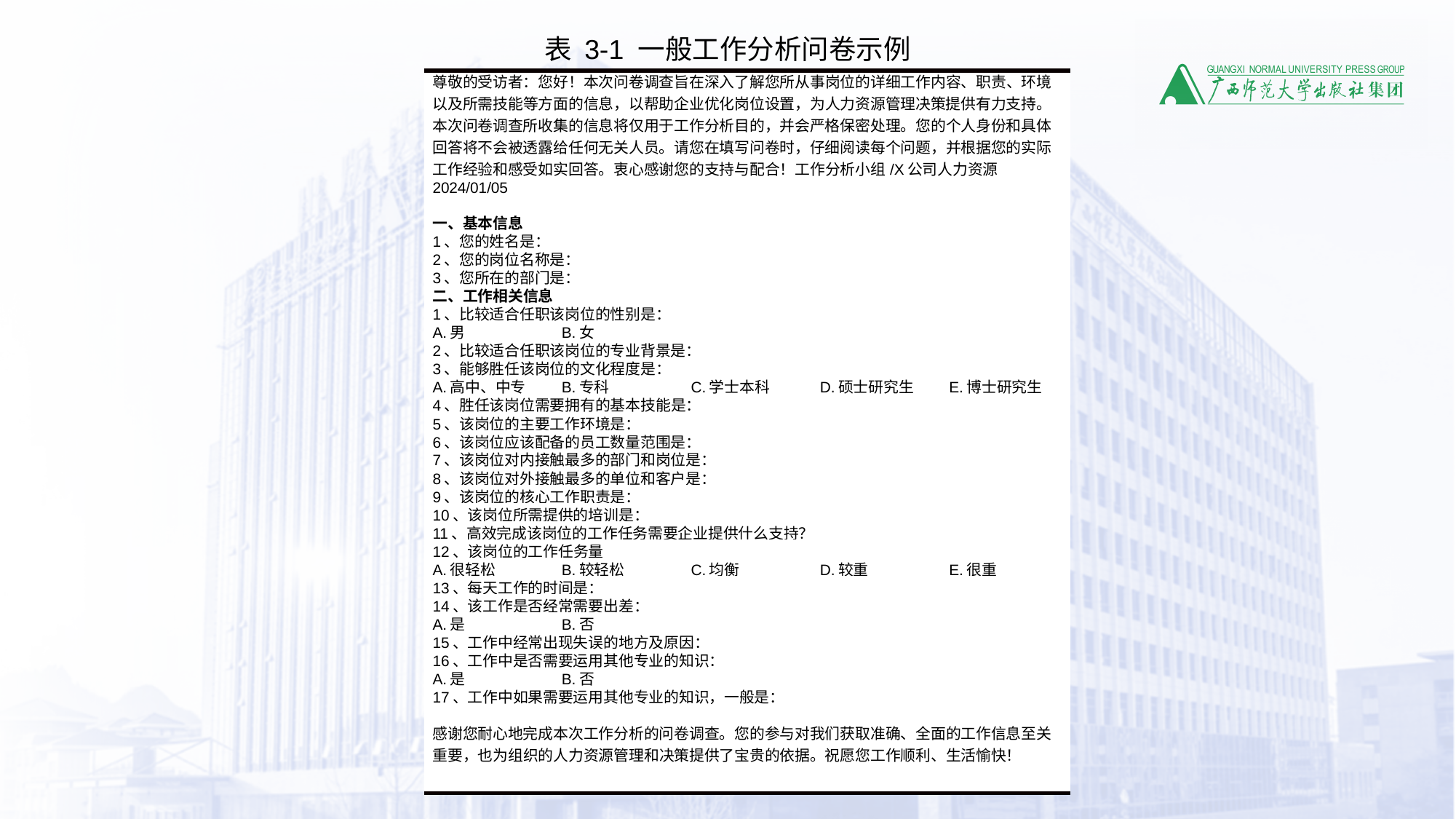

表 3-1 一般工作分析问卷示例
| 尊敬的受访者：您好！本次问卷调查旨在深入了解您所从事岗位的详细工作内容、职责、环境以及所需技能等方面的信息，以帮助企业优化岗位设置，为人力资源管理决策提供有力支持。本次问卷调查所收集的信息将仅用于工作分析目的，并会严格保密处理。您的个人身份和具体回答将不会被透露给任何无关人员。请您在填写问卷时，仔细阅读每个问题，并根据您的实际工作经验和感受如实回答。衷心感谢您的支持与配合！工作分析小组/X公司人力资源2024/01/05 |  |  |  |  |
| --- | --- | --- | --- | --- |
| 一、基本信息 |  |  |  |  |
| 1、您的姓名是： |  |  |  |  |
| 2、您的岗位名称是： |  |  |  |  |
| 3、您所在的部门是： |  |  |  |  |
| 二、工作相关信息 |  |  |  |  |
| 1、比较适合任职该岗位的性别是： |  |  |  |  |
| A.男 | B.女 |  |  |  |
| 2、比较适合任职该岗位的专业背景是： |  |  |  |  |
| 3、能够胜任该岗位的文化程度是： |  |  |  |  |
| A.高中、中专 | B.专科 | C.学士本科 | D.硕士研究生 | E.博士研究生 |
| 4、胜任该岗位需要拥有的基本技能是： |  |  |  |  |
| 5、该岗位的主要工作环境是： |  |  |  |  |
| 6、该岗位应该配备的员工数量范围是： |  |  |  |  |
| 7、该岗位对内接触最多的部门和岗位是： |  |  |  |  |
| 8、该岗位对外接触最多的单位和客户是： |  |  |  |  |
| 9、该岗位的核心工作职责是： |  |  |  |  |
| 10、该岗位所需提供的培训是： |  |  |  |  |
| 11、高效完成该岗位的工作任务需要企业提供什么支持？ |  |  |  |  |
| 12、该岗位的工作任务量 |  |  |  |  |
| A.很轻松 | B.较轻松 | C.均衡 | D.较重 | E.很重 |
| 13、每天工作的时间是： |  |  |  |  |
| 14、该工作是否经常需要出差： |  |  |  |  |
| A.是 | B.否 |  |  |  |
| 15、工作中经常出现失误的地方及原因： |  |  |  |  |
| 16、工作中是否需要运用其他专业的知识： |  |  |  |  |
| A.是 | B.否 |  |  |  |
| 17、工作中如果需要运用其他专业的知识，一般是： |  |  |  |  |
|  |  |  |  |  |
| 感谢您耐心地完成本次工作分析的问卷调查。您的参与对我们获取准确、全面的工作信息至关重要，也为组织的人力资源管理和决策提供了宝贵的依据。祝愿您工作顺利、生活愉快！ |  |  |  |  |